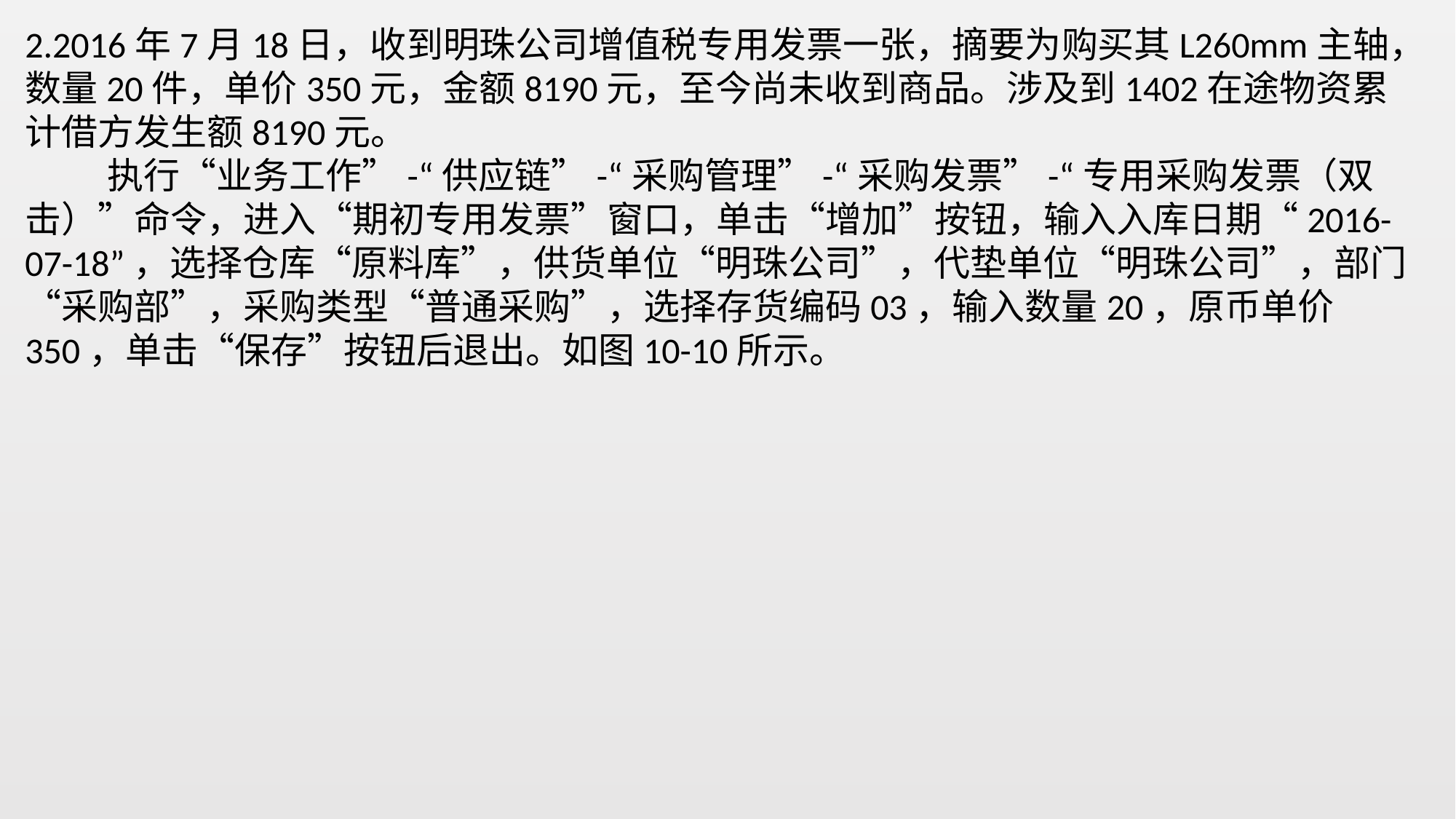

2.2016年7月18日，收到明珠公司增值税专用发票一张，摘要为购买其L260mm主轴，数量20件，单价350元，金额8190元，至今尚未收到商品。涉及到1402在途物资累计借方发生额8190元。
         执行“业务工作”-“供应链”-“采购管理”-“采购发票”-“专用采购发票（双击）”命令，进入“期初专用发票”窗口，单击“增加”按钮，输入入库日期“2016-07-18”，选择仓库“原料库”，供货单位“明珠公司”，代垫单位“明珠公司”，部门“采购部”，采购类型“普通采购”，选择存货编码03，输入数量20，原币单价350，单击“保存”按钮后退出。如图10-10所示。